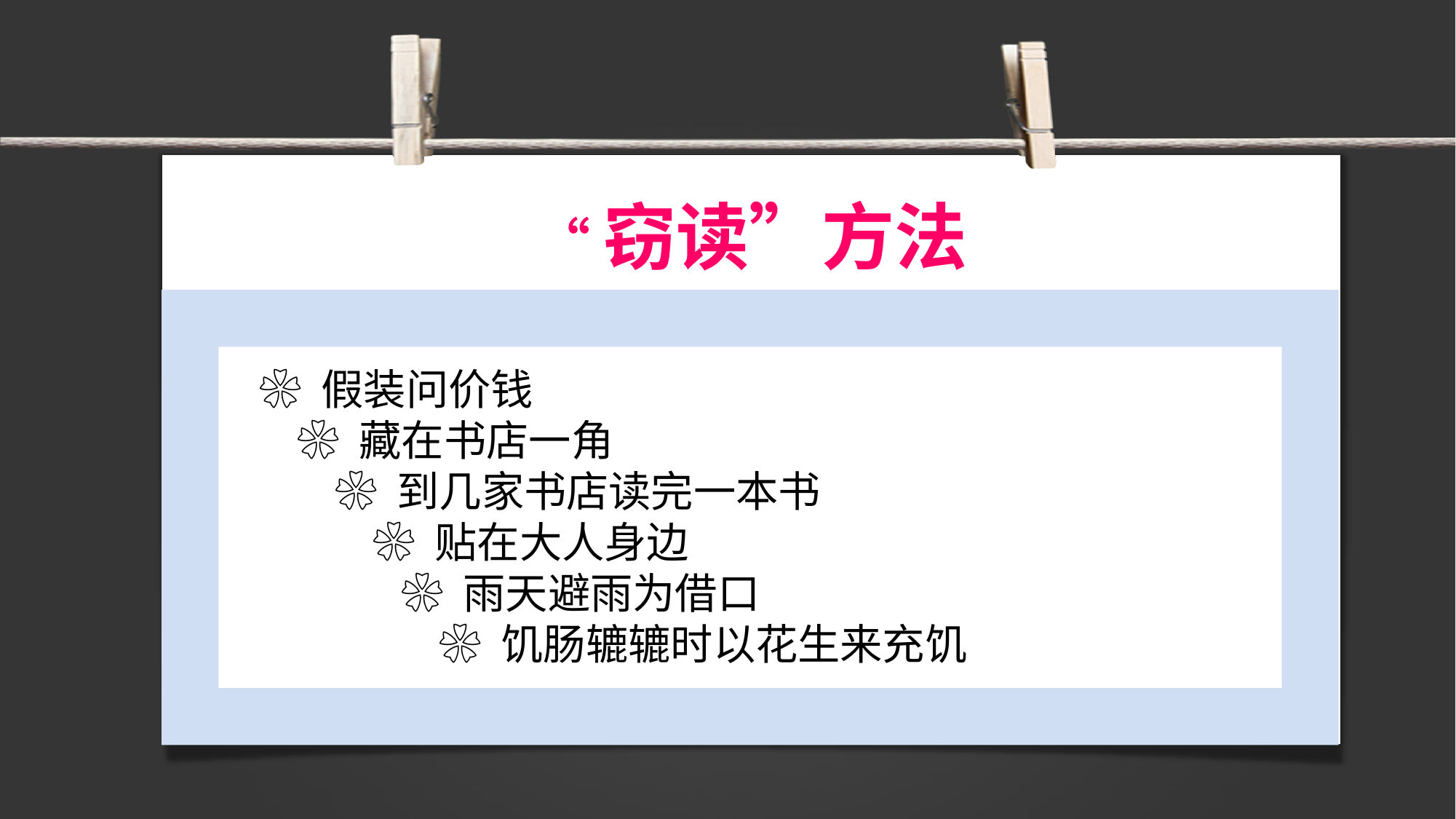

# “窃读”方法

   ❀ 假装问价钱
       ❀ 藏在书店一角
           ❀ 到几家书店读完一本书
               ❀ 贴在大人身边
                  ❀ 雨天避雨为借口
                      ❀ 饥肠辘辘时以花生来充饥